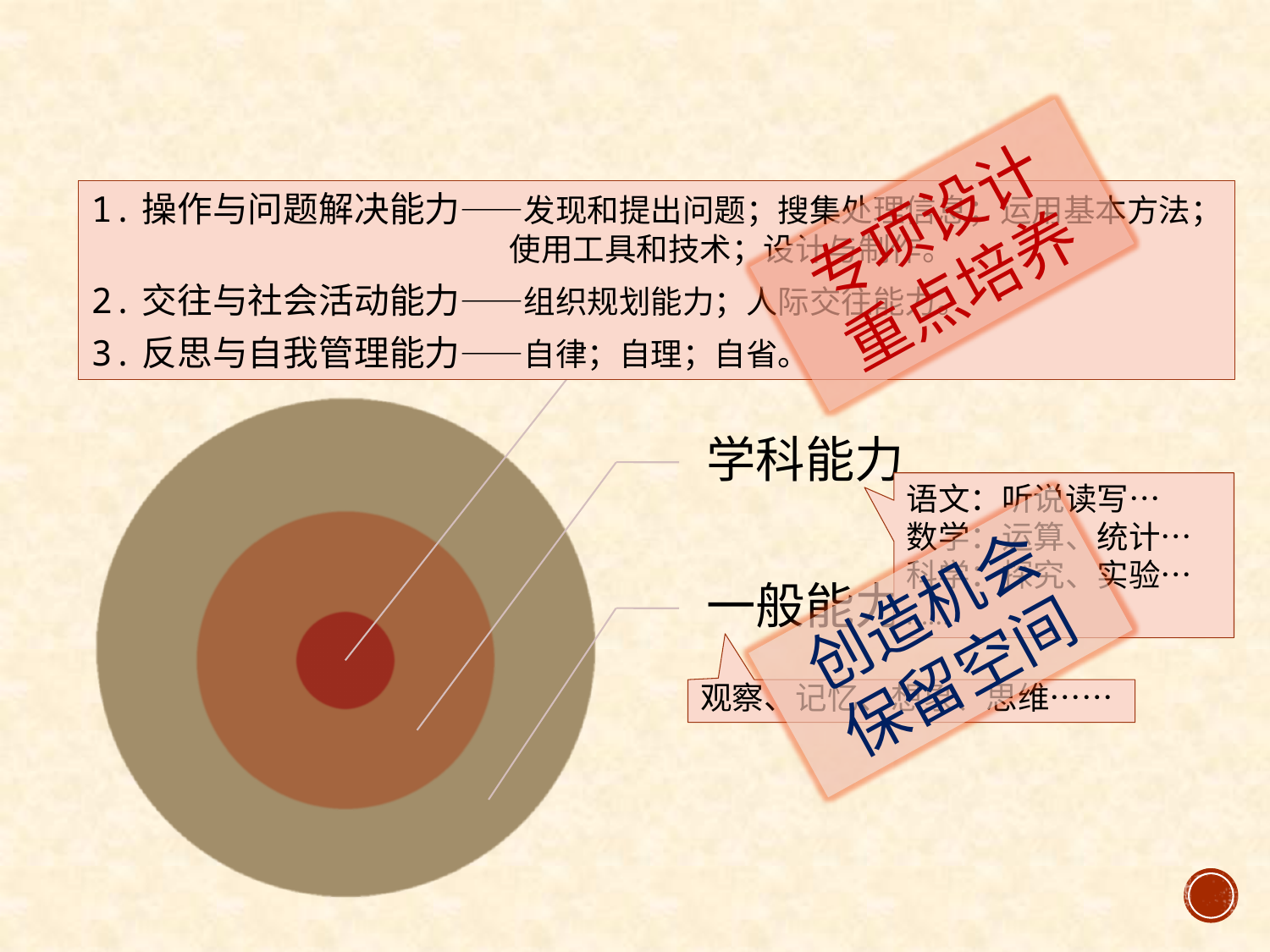

专项设计
重点培养
1.操作与问题解决能力——发现和提出问题；搜集处理信息；运用基本方法；  使用工具和技术；设计与制作。
2.交往与社会活动能力——组织规划能力；人际交往能力。
3.反思与自我管理能力——自律；自理；自省。
关键能力
学科能力
一般能力
语文：听说读写…
数学：运算、统计…
科学：探究、实验…
……
创造机会
保留空间

观察、记忆、想象、思维……